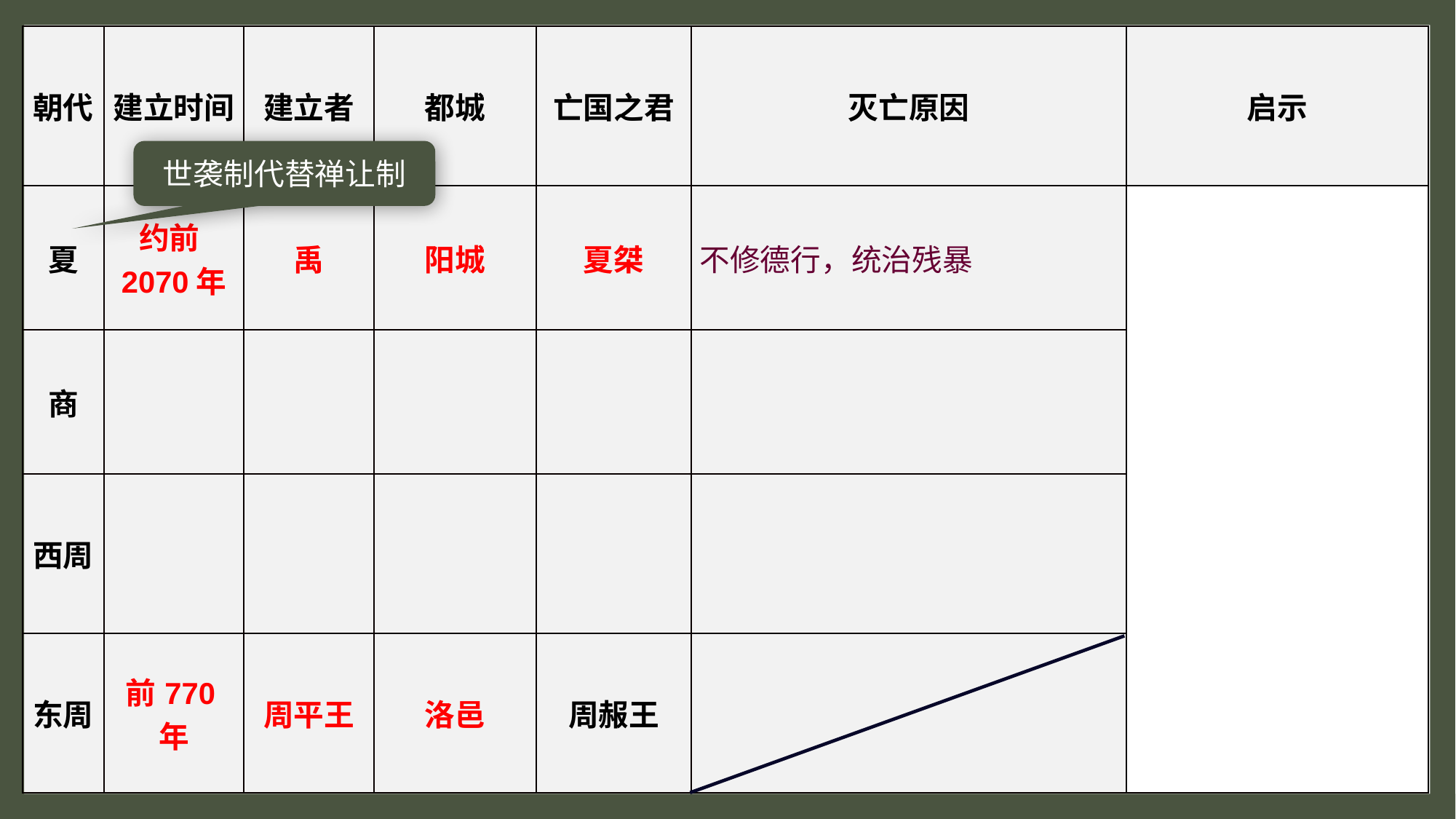

| 朝代 | 建立时间 | 建立者 | 都城 | 亡国之君 | 灭亡原因 | 启示 |
| --- | --- | --- | --- | --- | --- | --- |
| 夏 | 约前2070年 | 禹 | 阳城 | 夏桀 | 不修德行，统治残暴 |  |
| 商 |  |  |  |  |  |  |
| 西周 |  |  |  |  |  |  |
| 东周 | 前770年 | 周平王 | 洛邑 | 周赧王 |  |  |

世袭制代替禅让制